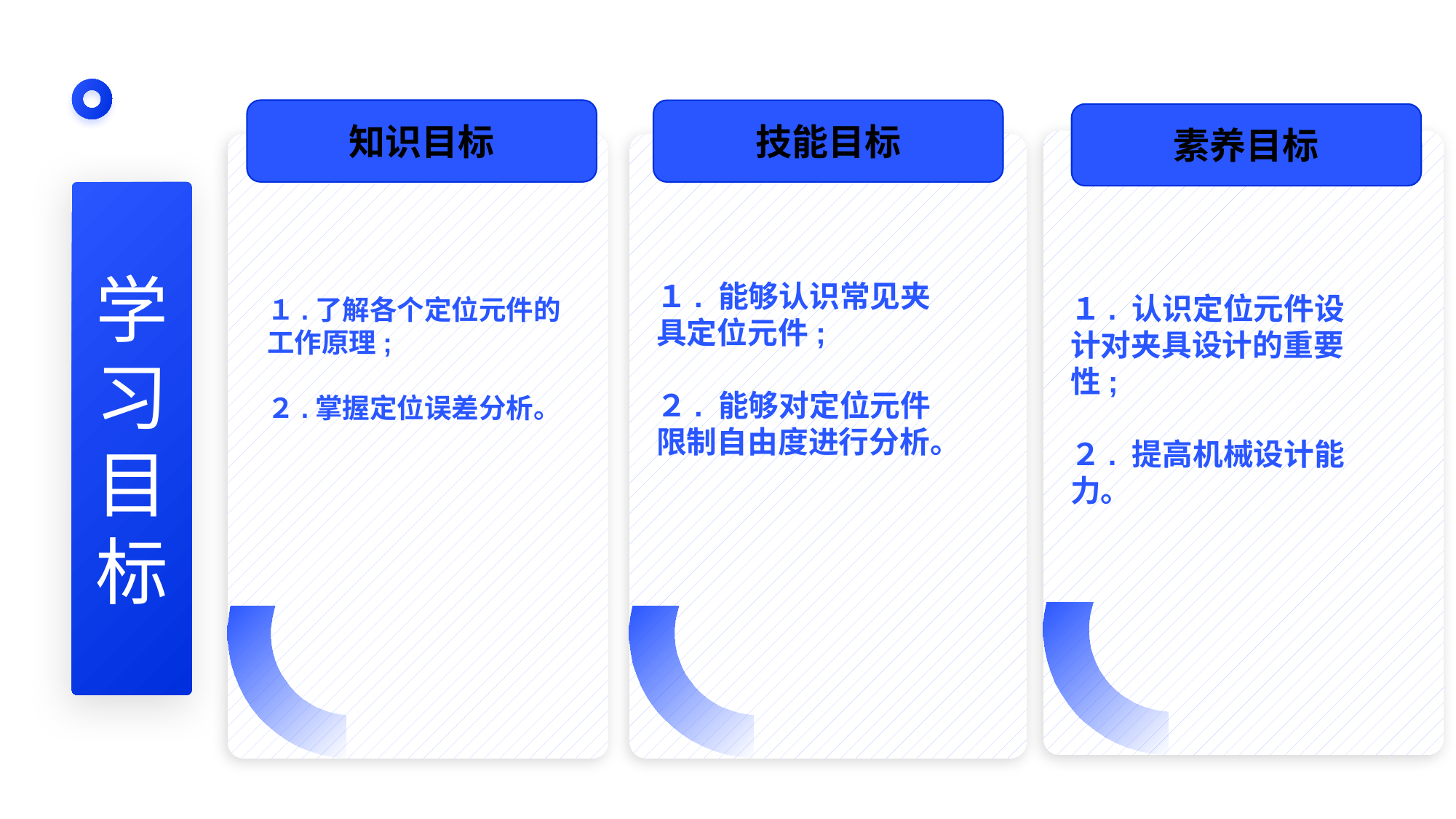

知识目标
技能目标
素养目标

１. 认识定位元件设计对夹具设计的重要性;

２. 提高机械设计能力。

１. 能够认识常见夹具定位元件;

２. 能够对定位元件限制自由度进行分析。

学
习
目
标
１.了解各个定位元件的工作原理;

２.掌握定位误差分析。